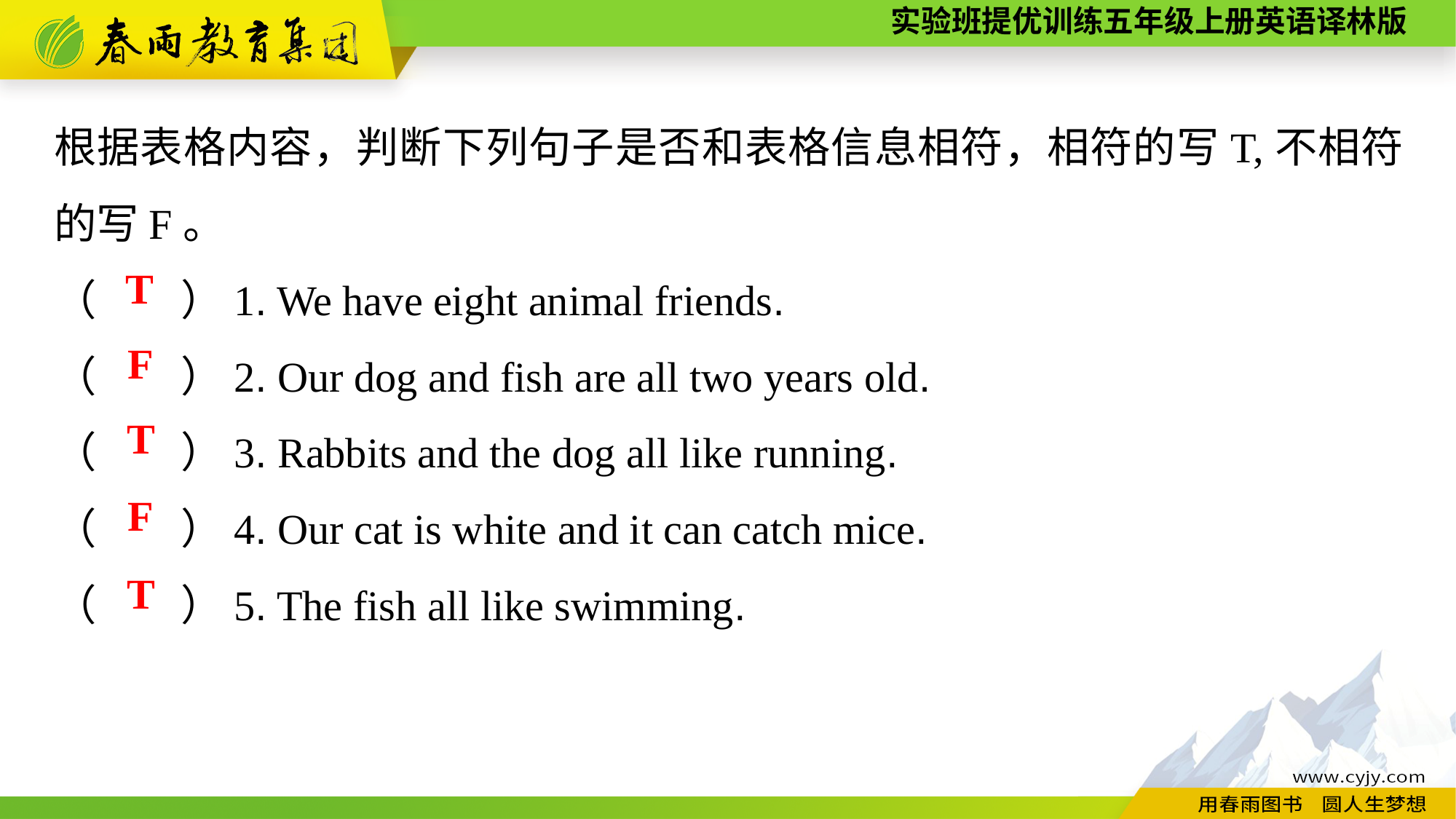

根据表格内容，判断下列句子是否和表格信息相符，相符的写T,不相符的写F。
（　　）1. We have eight animal friends.
（　　）2. Our dog and fish are all two years old.
（　　）3. Rabbits and the dog all like running.
（　　）4. Our cat is white and it can catch mice.
（　　）5. The fish all like swimming.
T
F
T
F
T